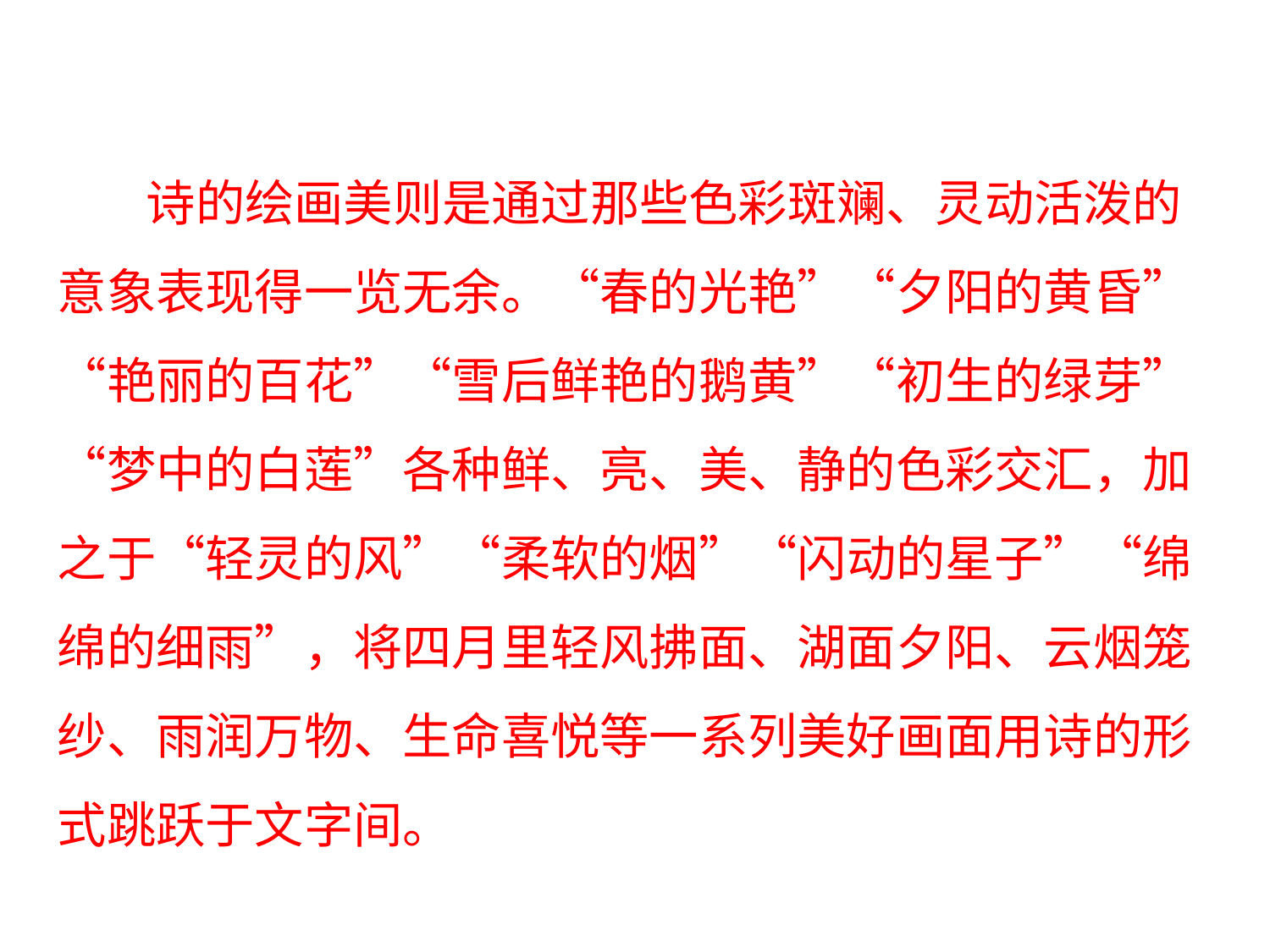

诗的绘画美则是通过那些色彩斑斓、灵动活泼的意象表现得一览无余。“春的光艳”“夕阳的黄昏”“艳丽的百花”“雪后鲜艳的鹅黄”“初生的绿芽”“梦中的白莲”各种鲜、亮、美、静的色彩交汇，加之于“轻灵的风”“柔软的烟”“闪动的星子”“绵绵的细雨”，将四月里轻风拂面、湖面夕阳、云烟笼纱、雨润万物、生命喜悦等一系列美好画面用诗的形式跳跃于文字间。